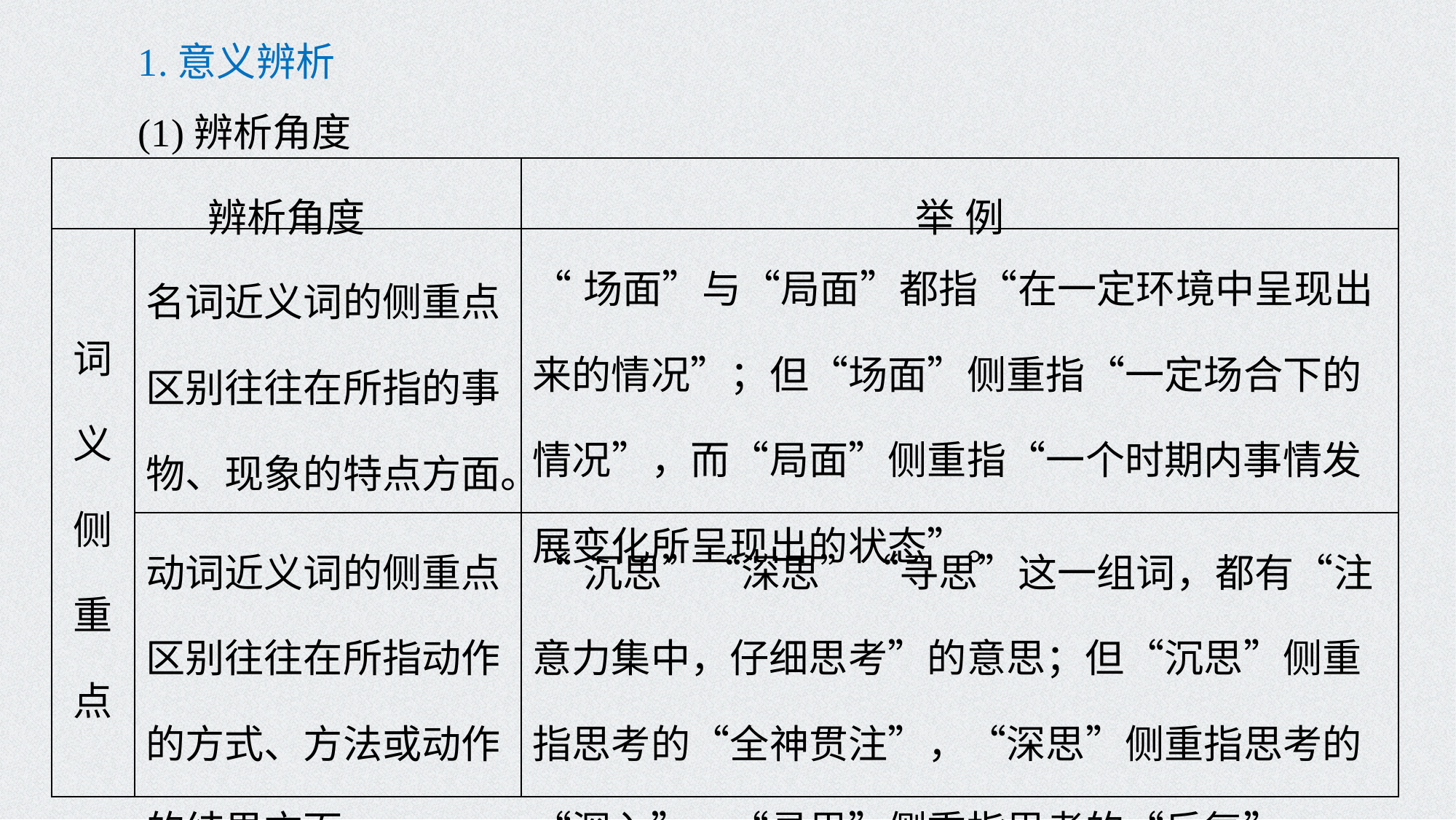

1.意义辨析
(1)辨析角度
| 辨析角度 |  | 举 例 |
| --- | --- | --- |
| 词义侧重点 | 名词近义词的侧重点区别往往在所指的事物、现象的特点方面。 | “场面”与“局面”都指“在一定环境中呈现出来的情况”；但“场面”侧重指“一定场合下的情况”，而“局面”侧重指“一个时期内事情发展变化所呈现出的状态”。 |
|  | 动词近义词的侧重点区别往往在所指动作的方式、方法或动作的结果方面。 | “沉思”“深思”“寻思”这一组词，都有“注意力集中，仔细思考”的意思；但“沉思”侧重指思考的“全神贯注”，“深思”侧重指思考的“深入”，“寻思”侧重指思考的“反复”。 |